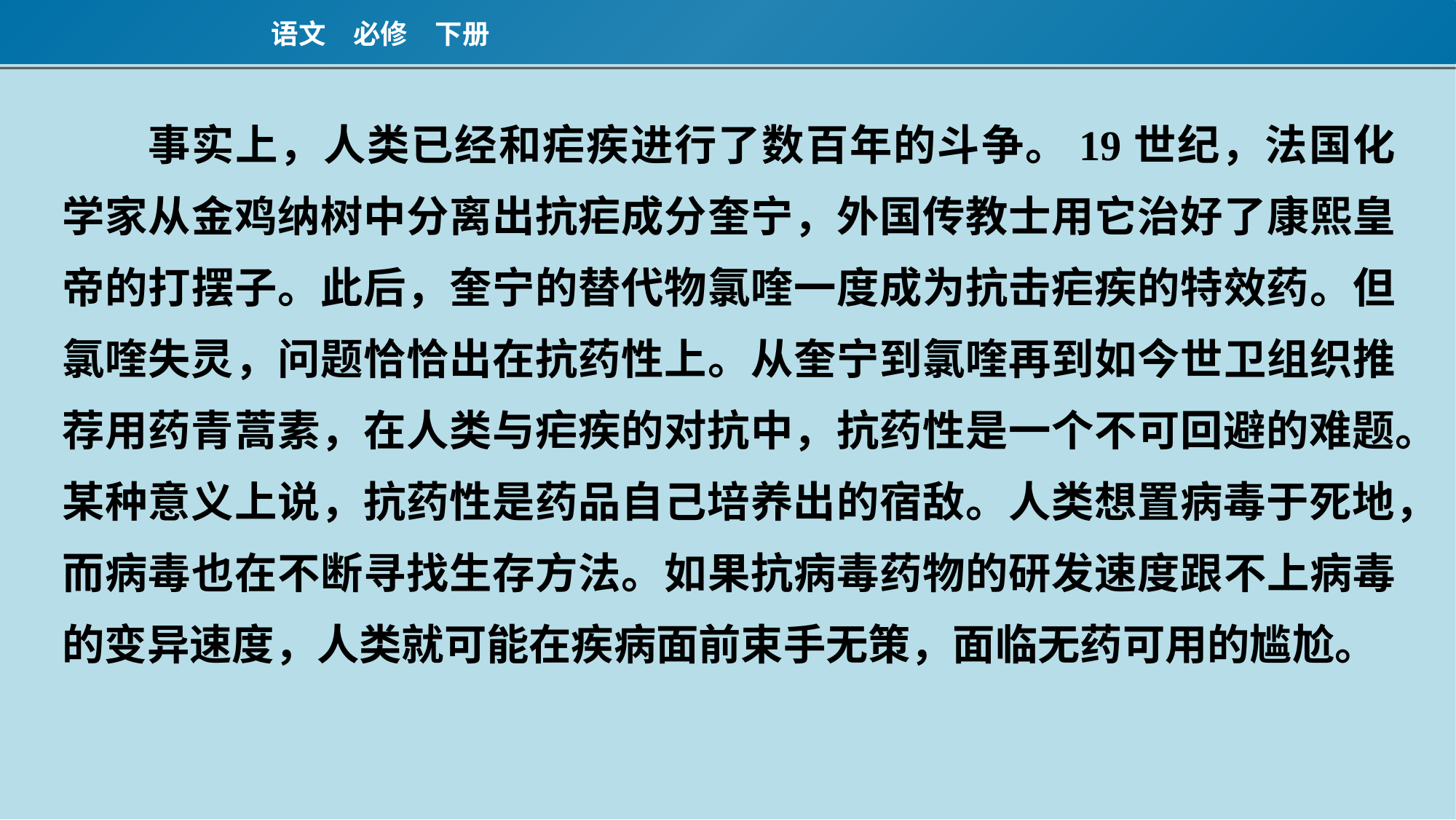

事实上，人类已经和疟疾进行了数百年的斗争。19世纪，法国化学家从金鸡纳树中分离出抗疟成分奎宁，外国传教士用它治好了康熙皇帝的打摆子。此后，奎宁的替代物氯喹一度成为抗击疟疾的特效药。但氯喹失灵，问题恰恰出在抗药性上。从奎宁到氯喹再到如今世卫组织推荐用药青蒿素，在人类与疟疾的对抗中，抗药性是一个不可回避的难题。某种意义上说，抗药性是药品自己培养出的宿敌。人类想置病毒于死地，而病毒也在不断寻找生存方法。如果抗病毒药物的研发速度跟不上病毒的变异速度，人类就可能在疾病面前束手无策，面临无药可用的尴尬。